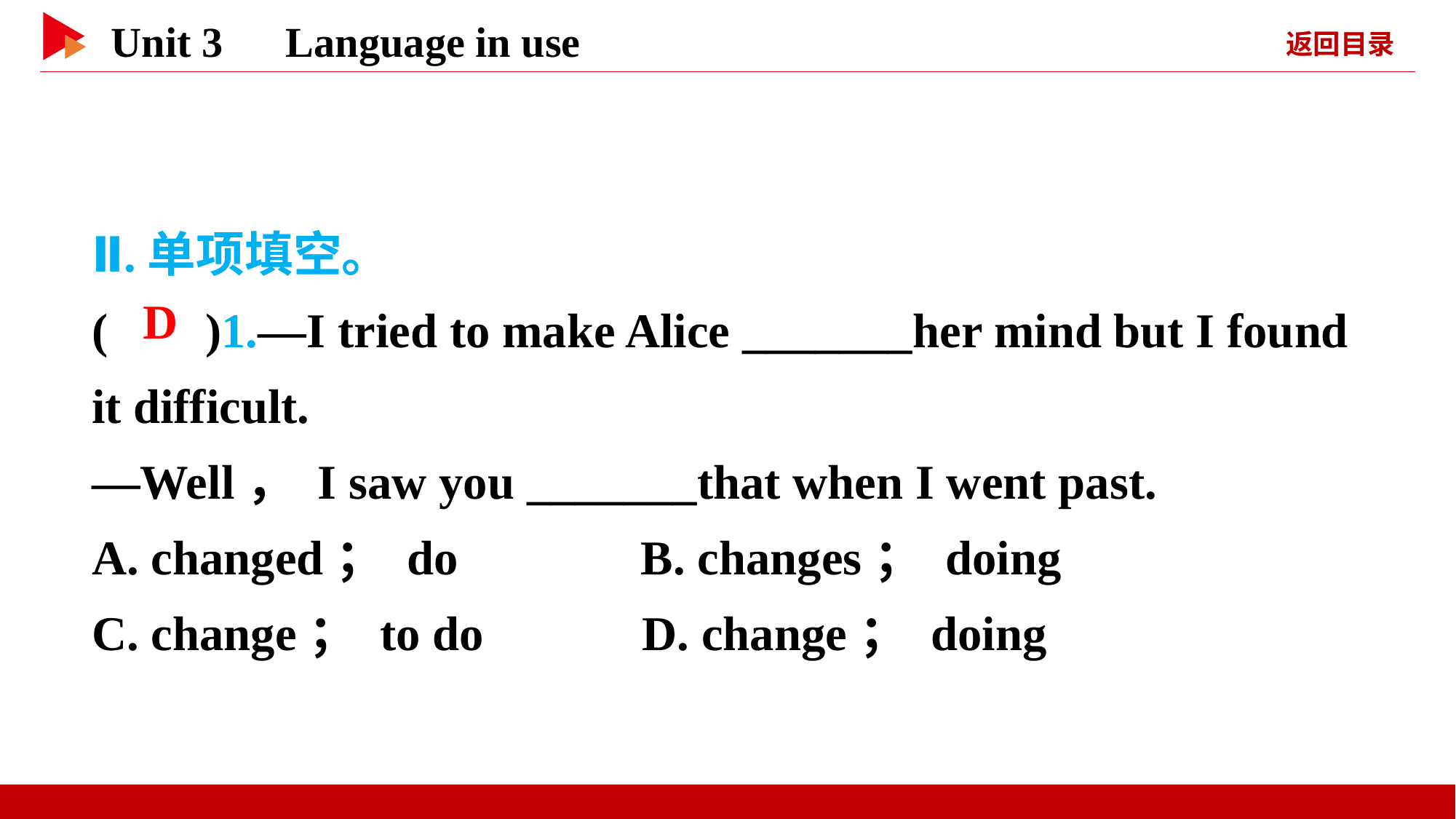

Ⅱ.单项填空。
(        )1.—I tried to make Alice _______her mind but I found it difficult.
—Well， I saw you _______that when I went past.
A. changed； do               B. changes； doing
C. change； to do             D. change； doing
   D